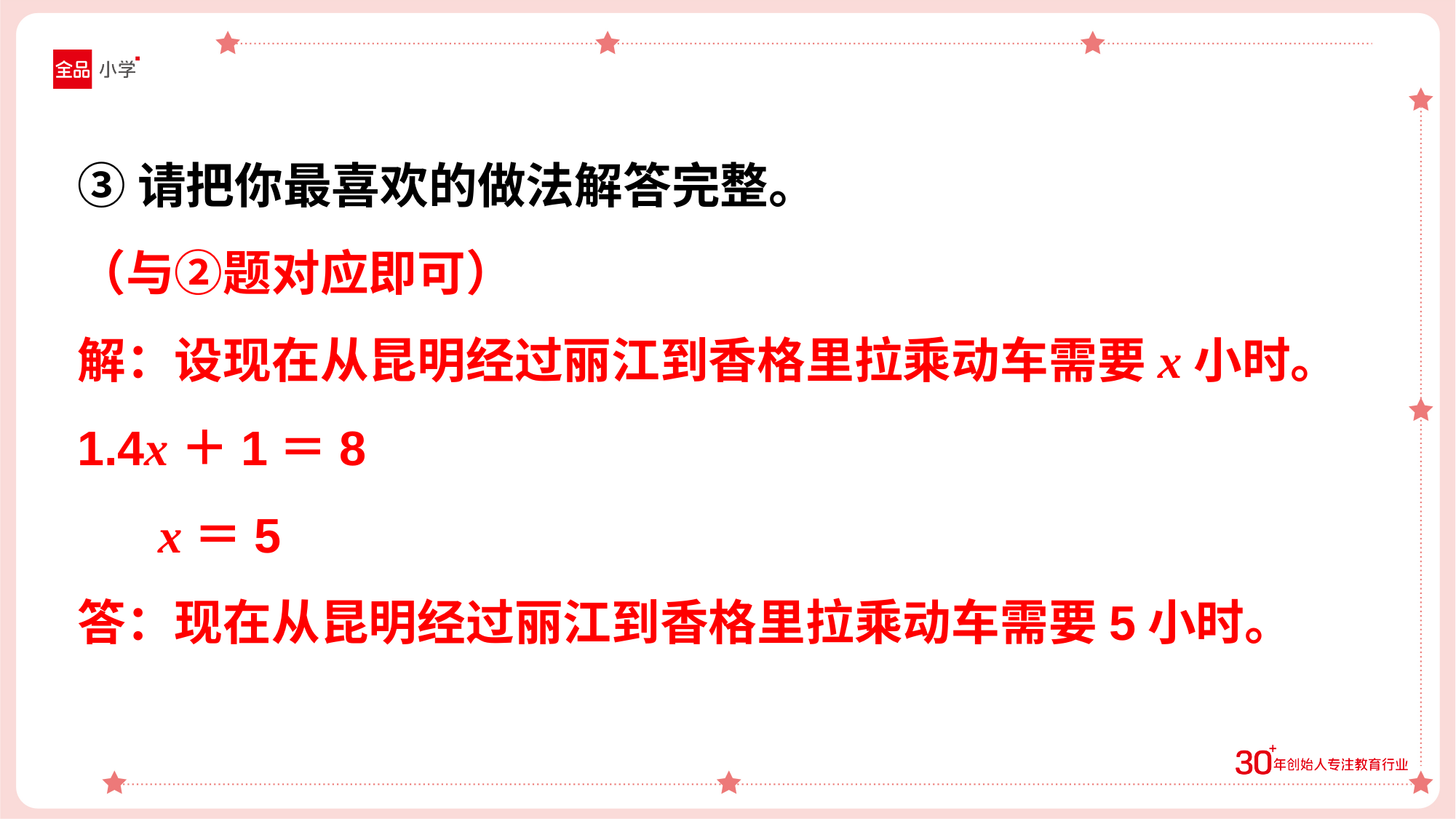

③请把你最喜欢的做法解答完整。
（与②题对应即可）
解：设现在从昆明经过丽江到香格里拉乘动车需要x小时。
1.4x＋1＝8
      x＝5
答：现在从昆明经过丽江到香格里拉乘动车需要5小时。